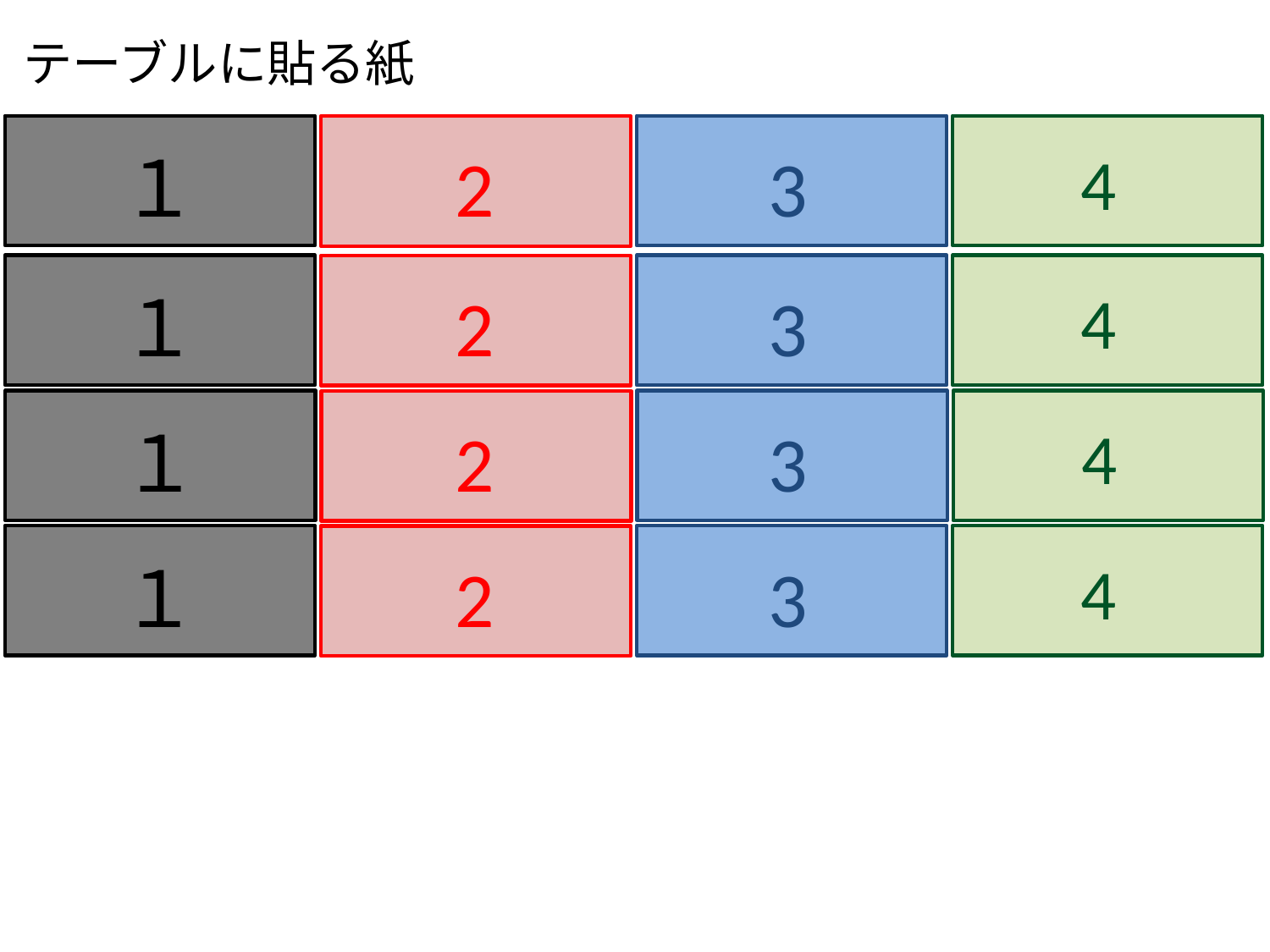

テーブルに貼る紙

4
１
2
3

4
１
2
3

4
１
2
3

4
１
2
3